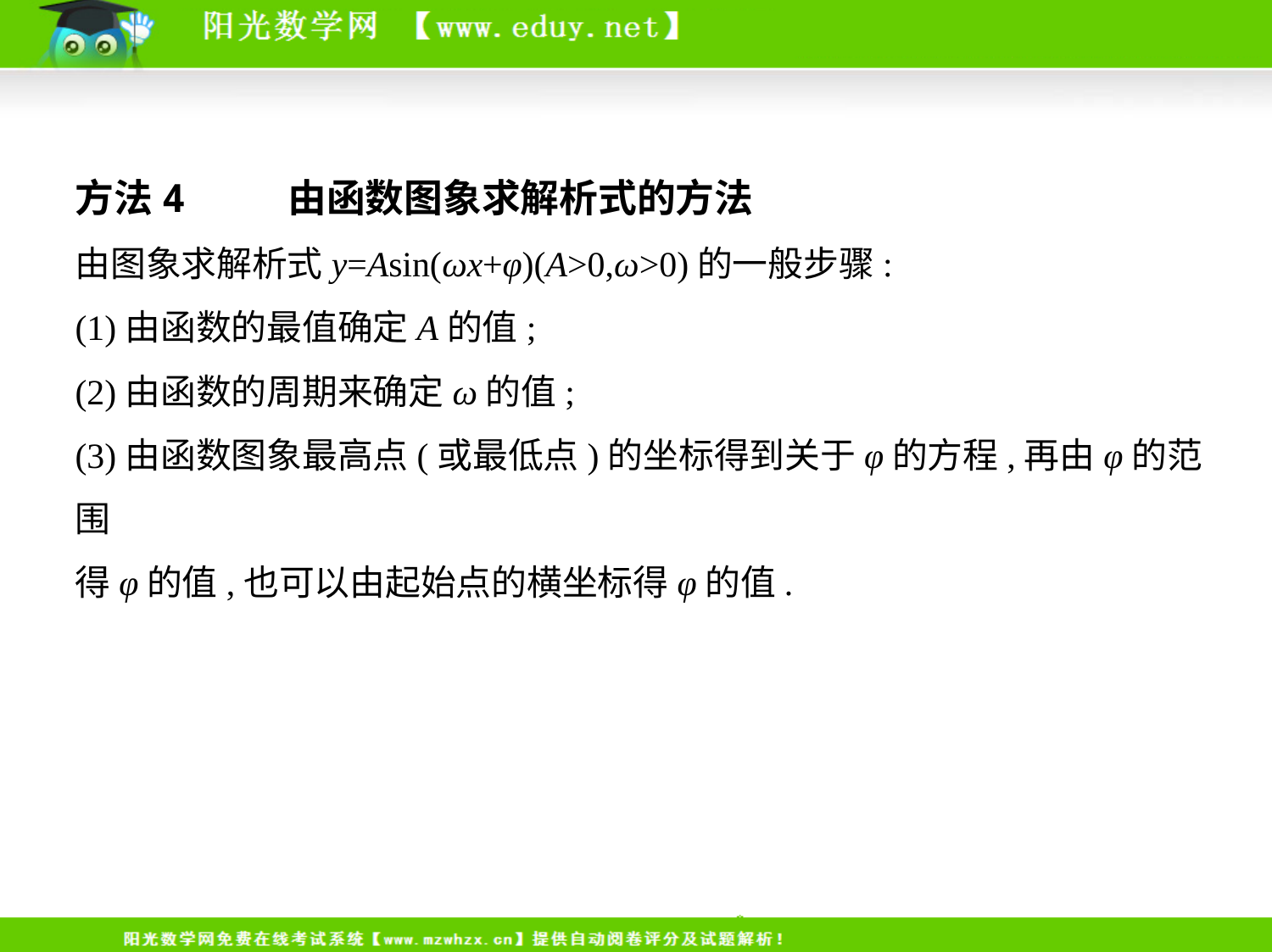

方法4    由函数图象求解析式的方法
由图象求解析式y=Asin(ωx+φ)(A>0,ω>0)的一般步骤:
(1)由函数的最值确定A的值;
(2)由函数的周期来确定ω的值;
(3)由函数图象最高点(或最低点)的坐标得到关于φ的方程,再由φ的范围
得φ的值,也可以由起始点的横坐标得φ的值.